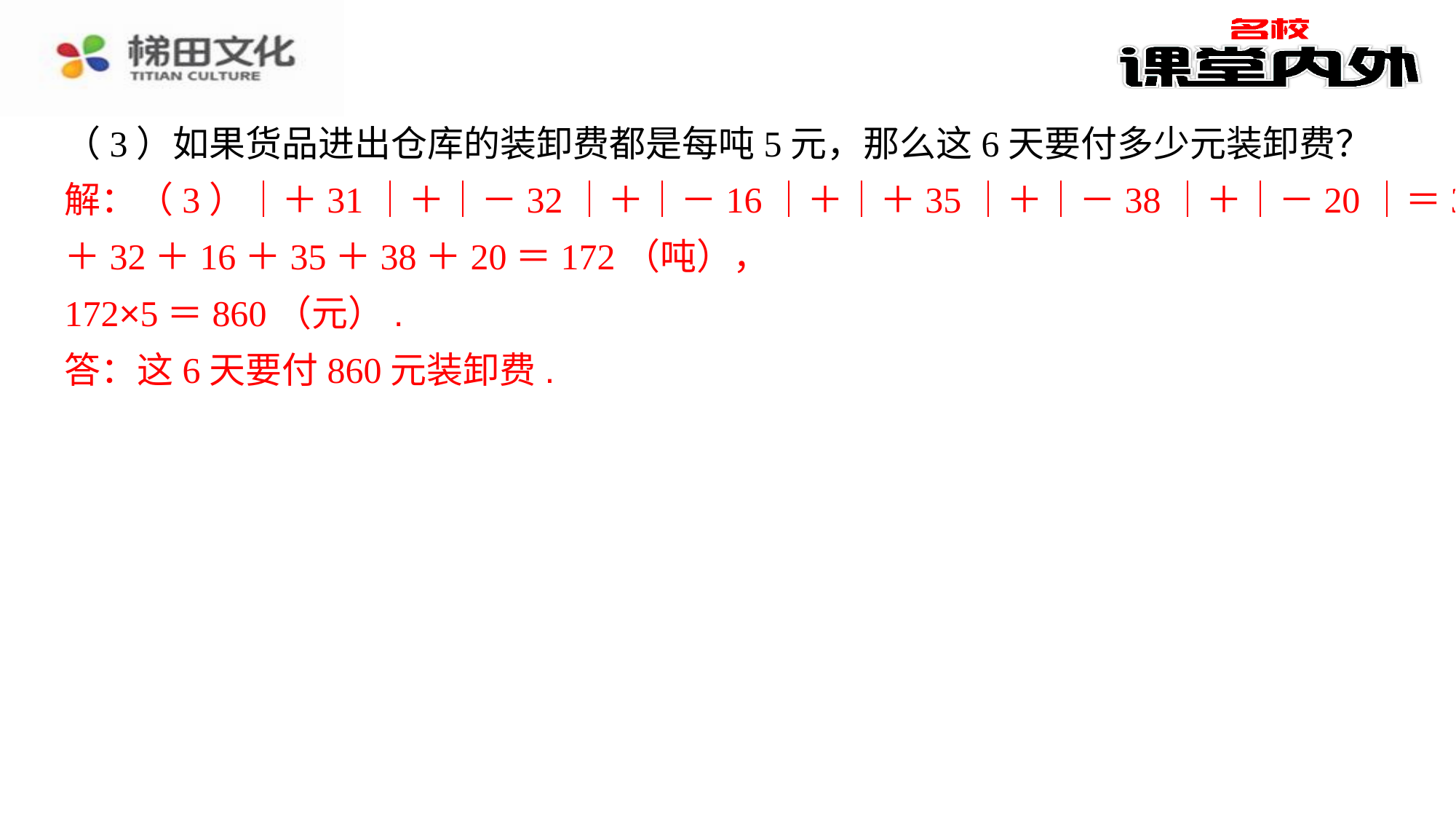

（3）如果货品进出仓库的装卸费都是每吨5元，那么这6天要付多少元装卸费？
解：（3）｜＋31｜＋｜－32｜＋｜－16｜＋｜＋35｜＋｜－38｜＋｜－20｜＝31
＋32＋16＋35＋38＋20＝172（吨），
172×5＝860（元）.
答：这6天要付860元装卸费.
解：（3）｜＋31｜＋｜－32｜＋｜－16｜＋｜＋35｜＋｜－38｜＋｜－20｜＝31
＋32＋16＋35＋38＋20＝172（吨），
172×5＝860（元）.
答：这6天要付860元装卸费.